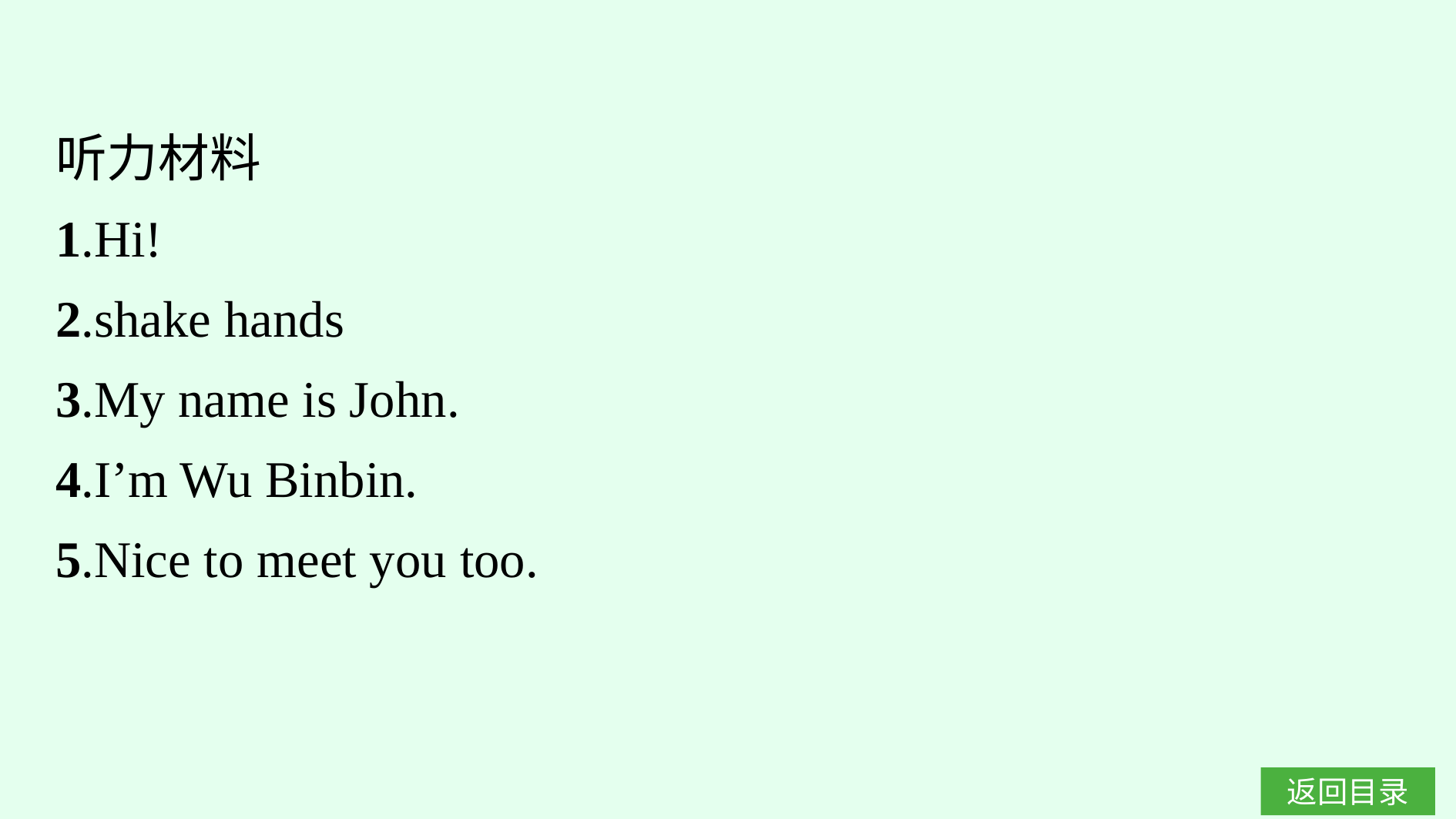

听力材料
1.Hi!
2.shake hands
3.My name is John.
4.I’m Wu Binbin.
5.Nice to meet you too.